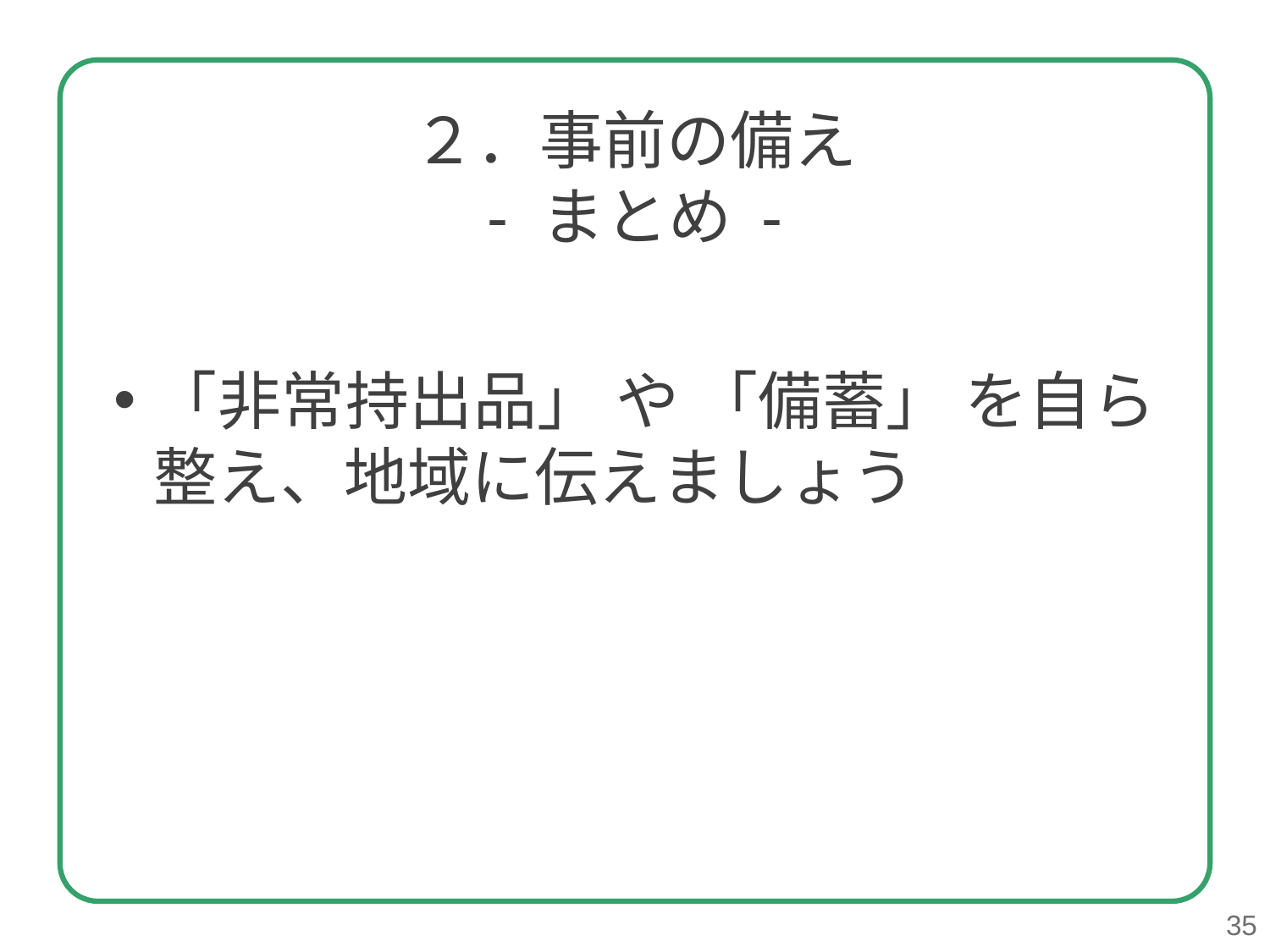

２．事前の備え
- まとめ -
「非常持出品」 や 「備蓄」 を自ら整え、地域に伝えましょう
35